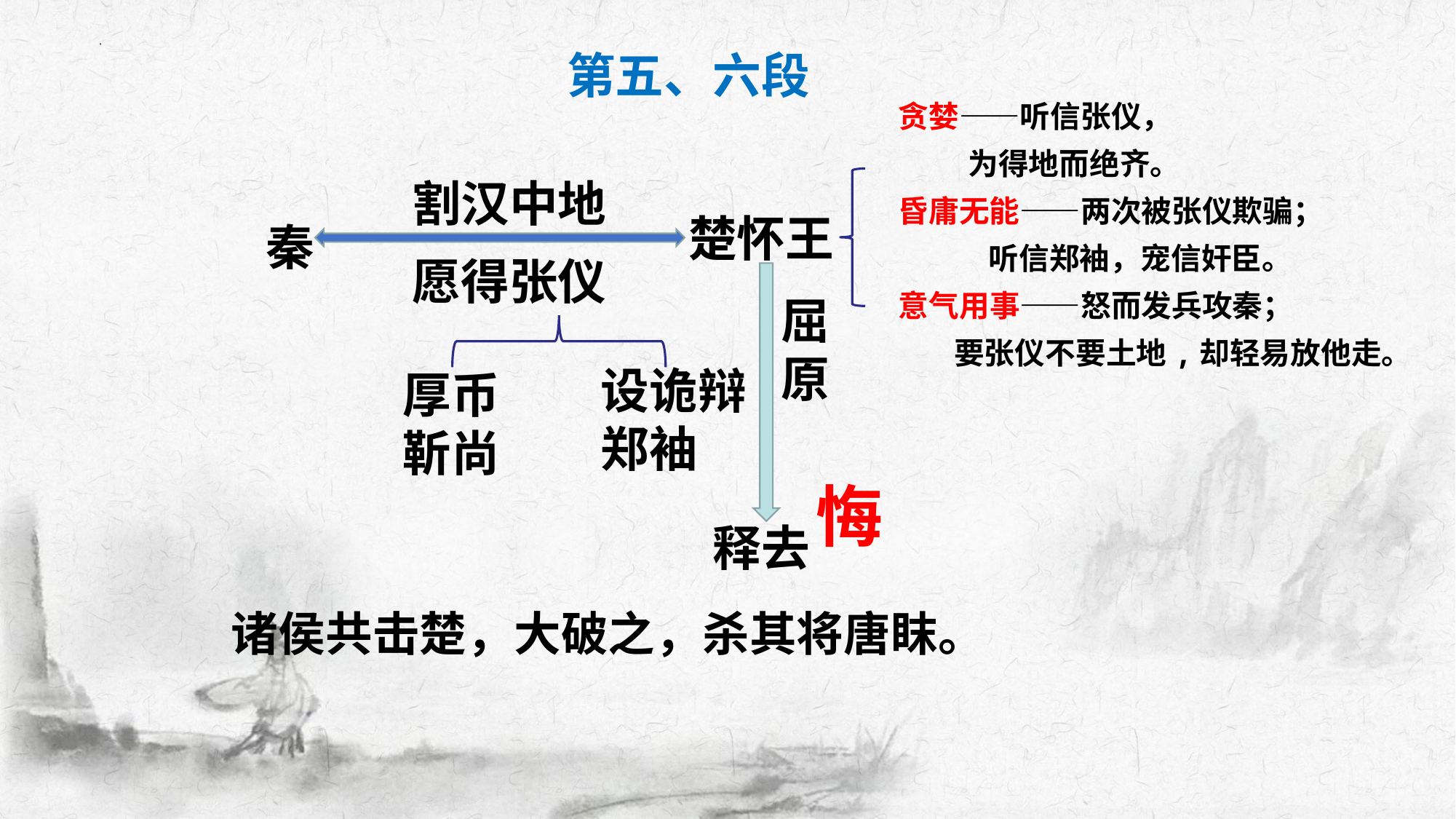

第五、六段
贪婪——听信张仪，
         为得地而绝齐。
昏庸无能——两次被张仪欺骗；
            听信郑袖，宠信奸臣。
意气用事——怒而发兵攻秦；
       要张仪不要土地,却轻易放他走。
割汉中地

楚怀王
秦

愿得张仪

屈原
设诡辩郑袖
厚币靳尚
悔
释去
诸侯共击楚，大破之，杀其将唐眜。